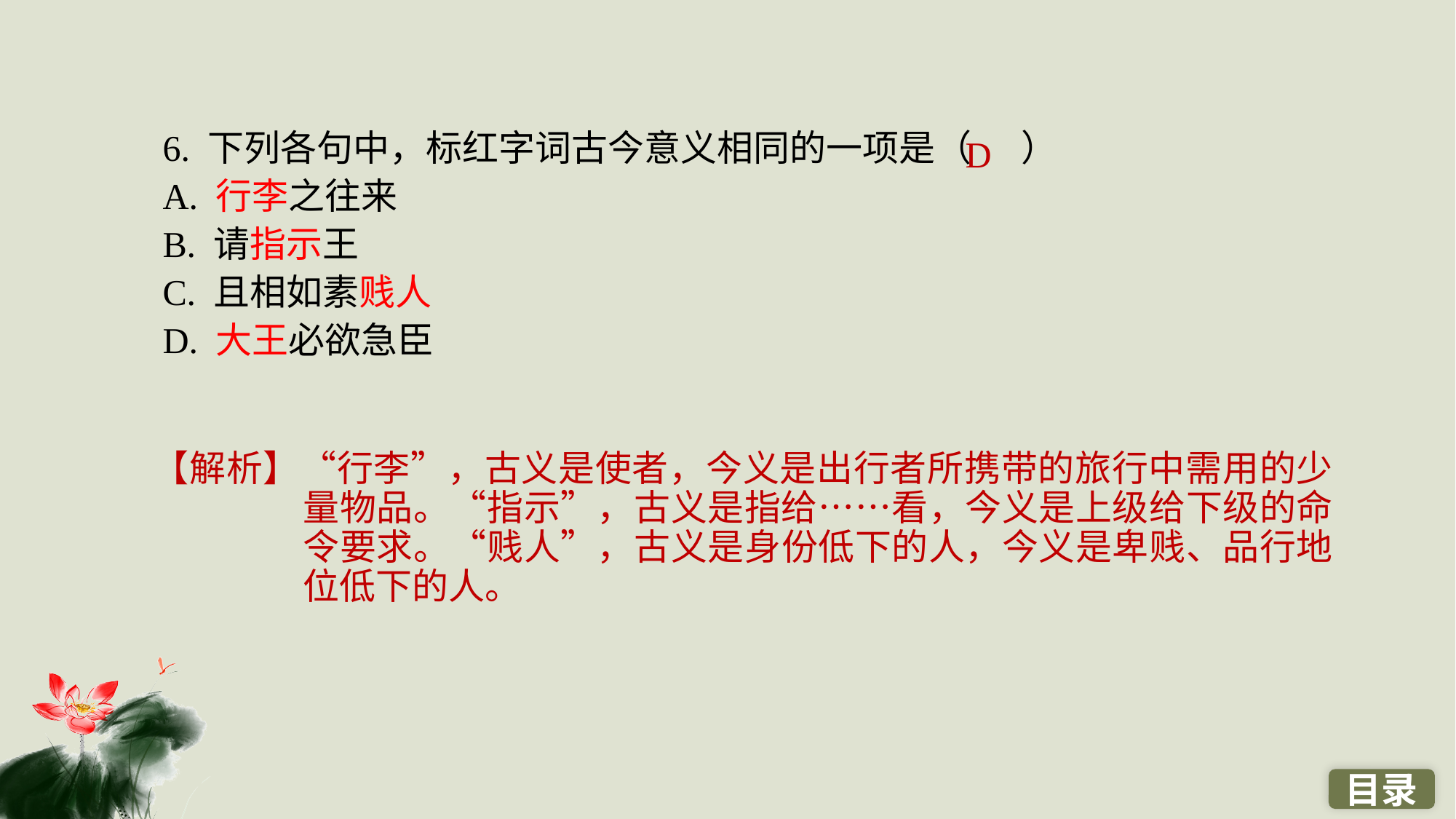

6. 下列各句中，标红字词古今意义相同的一项是（      ）
A. 行李之往来
B. 请指示王
C. 且相如素贱人
D. 大王必欲急臣
D
【解析】“行李”，古义是使者，今义是出行者所携带的旅行中需用的少量物品。“指示”，古义是指给……看，今义是上级给下级的命令要求。“贱人”，古义是身份低下的人，今义是卑贱、品行地位低下的人。